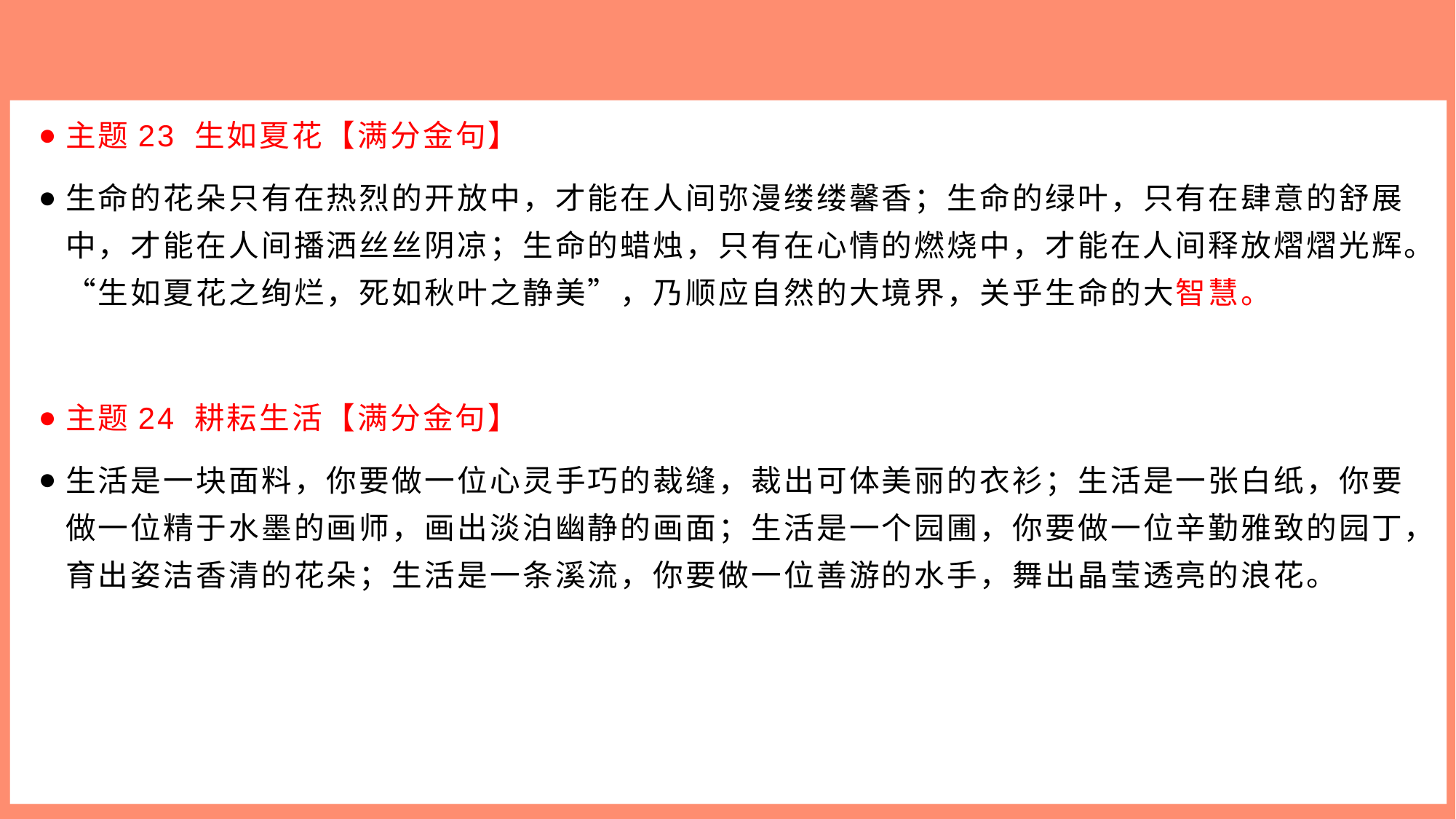

主题23 生如夏花【满分金句】
生命的花朵只有在热烈的开放中，才能在人间弥漫缕缕馨香；生命的绿叶，只有在肆意的舒展中，才能在人间播洒丝丝阴凉；生命的蜡烛，只有在心情的燃烧中，才能在人间释放熠熠光辉。“生如夏花之绚烂，死如秋叶之静美”，乃顺应自然的大境界，关乎生命的大智慧。

主题24 耕耘生活【满分金句】
生活是一块面料，你要做一位心灵手巧的裁缝，裁出可体美丽的衣衫；生活是一张白纸，你要做一位精于水墨的画师，画出淡泊幽静的画面；生活是一个园圃，你要做一位辛勤雅致的园丁，育出姿洁香清的花朵；生活是一条溪流，你要做一位善游的水手，舞出晶莹透亮的浪花。